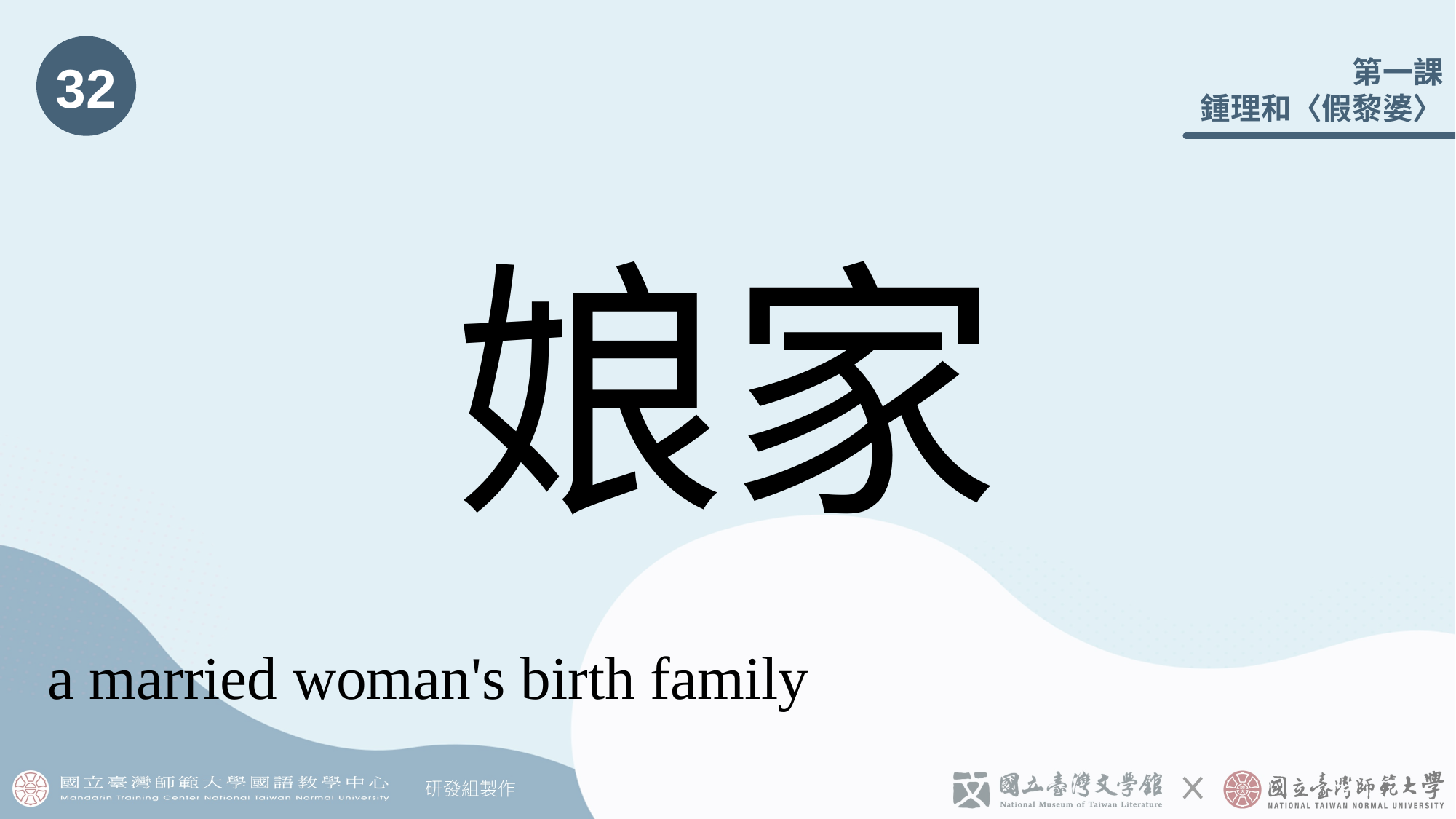

32
# 娘家
a married woman's birth family